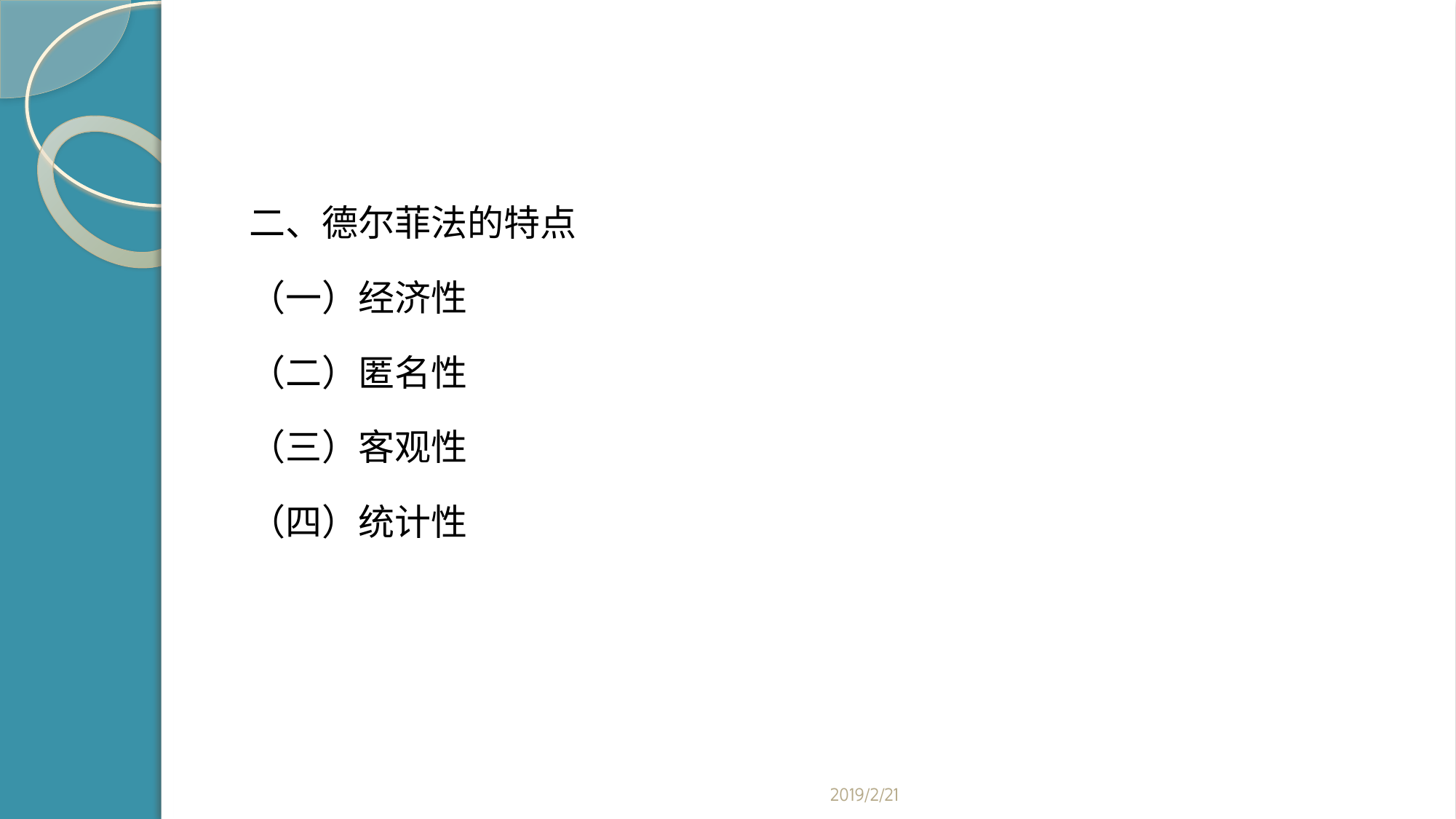

#
二、德尔菲法的特点
（一）经济性
（二）匿名性
（三）客观性
（四）统计性

2019/2/21